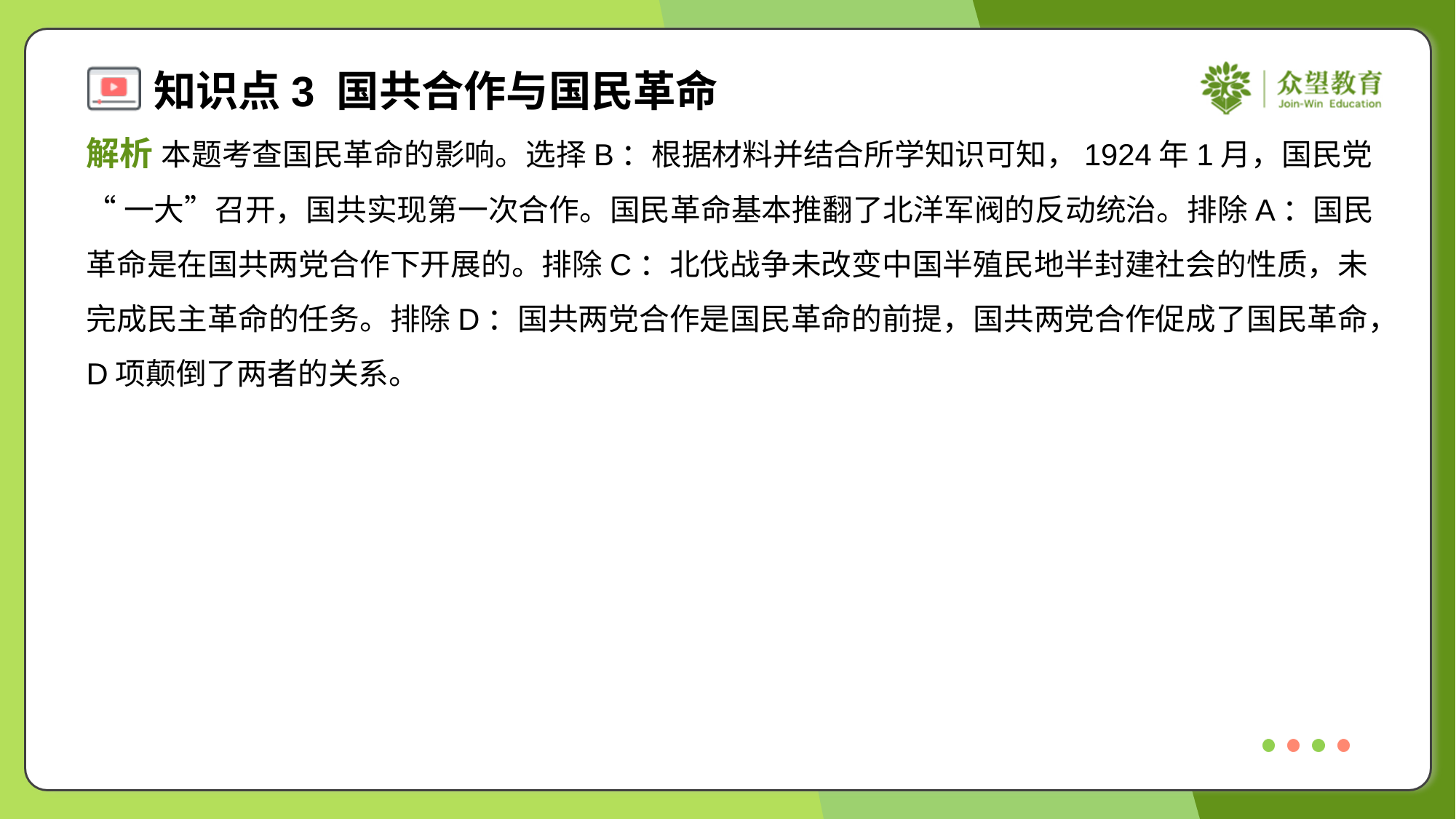

解析 本题考查国民革命的影响。选择B：根据材料并结合所学知识可知，1924年1月，国民党
“一大”召开，国共实现第一次合作。国民革命基本推翻了北洋军阀的反动统治。排除A：国民
革命是在国共两党合作下开展的。排除C：北伐战争未改变中国半殖民地半封建社会的性质，未
完成民主革命的任务。排除D：国共两党合作是国民革命的前提，国共两党合作促成了国民革命，
D项颠倒了两者的关系。